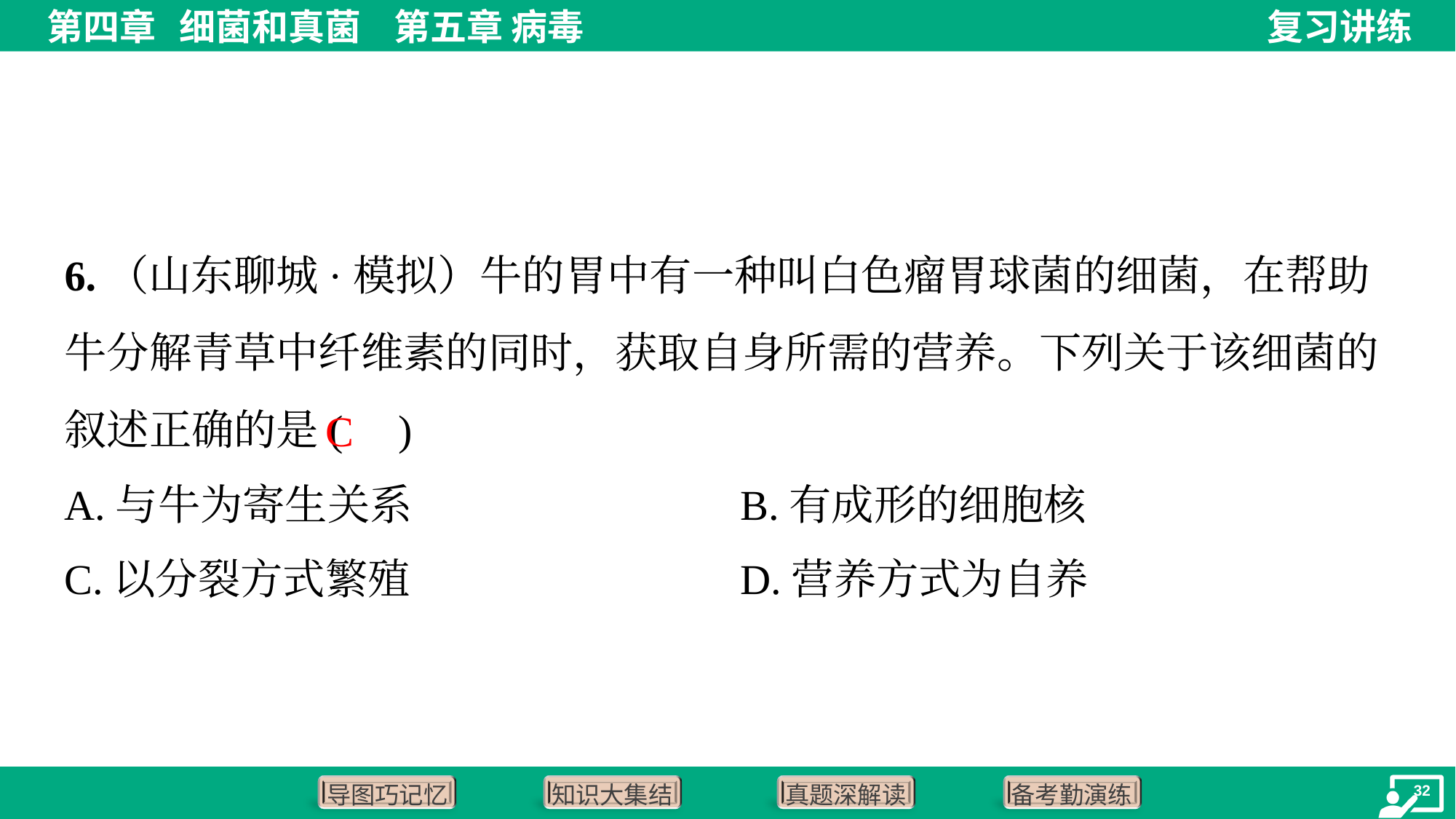

6.（山东聊城·模拟）牛的胃中有一种叫白色瘤胃球菌的细菌，在帮助牛分解青草中纤维素的同时，获取自身所需的营养。下列关于该细菌的叙述正确的是(     )
C
A.与牛为寄生关系	B.有成形的细胞核
C.以分裂方式繁殖	D.营养方式为自养